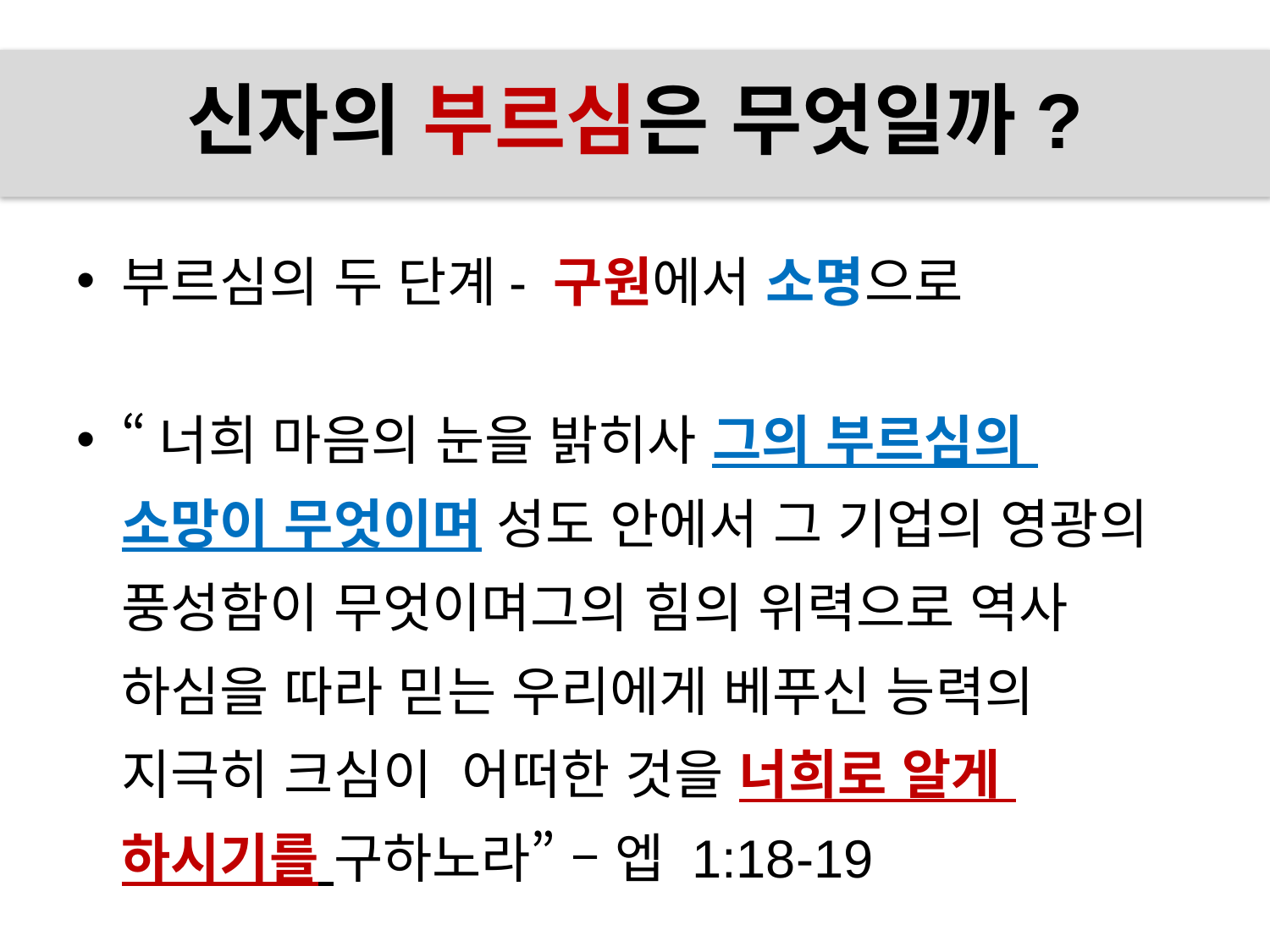

# 신자의 부르심은 무엇일까?

부르심의 두 단계- 구원에서 소명으로
“너희 마음의 눈을 밝히사 그의 부르심의 
소망이 무엇이며 성도 안에서 그 기업의 영광의
풍성함이 무엇이며그의 힘의 위력으로 역사
하심을 따라 믿는 우리에게 베푸신 능력의
지극히 크심이  어떠한 것을 너희로 알게
하시기를 구하노라” – 엡 1:18-19